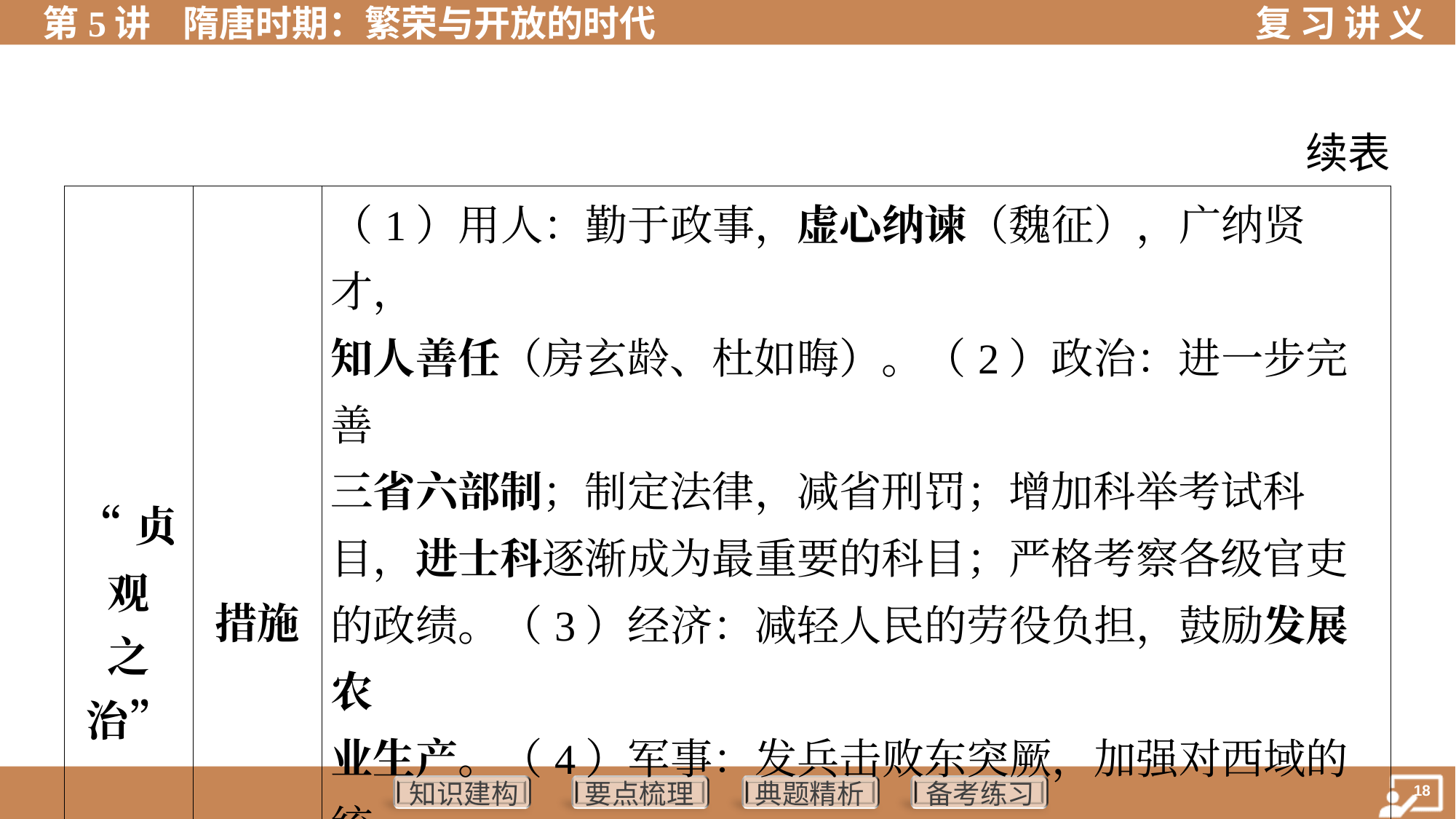

续表
| “贞观 之治” | 措施 | （1）用人：勤于政事，虚心纳谏（魏征），广纳贤才， 知人善任（房玄龄、杜如晦）。（2）政治：进一步完善 三省六部制；制定法律，减省刑罚；增加科举考试科 目，进士科逐渐成为最重要的科目；严格考察各级官吏 的政绩。（3）经济：减轻人民的劳役负担，鼓励发展农 业生产。（4）军事：发兵击败东突厥，加强对西域的统 治。（5）民族关系：实行开明的民族政策，被尊奉为各 族的“天可汗” |  |
| --- | --- | --- | --- |